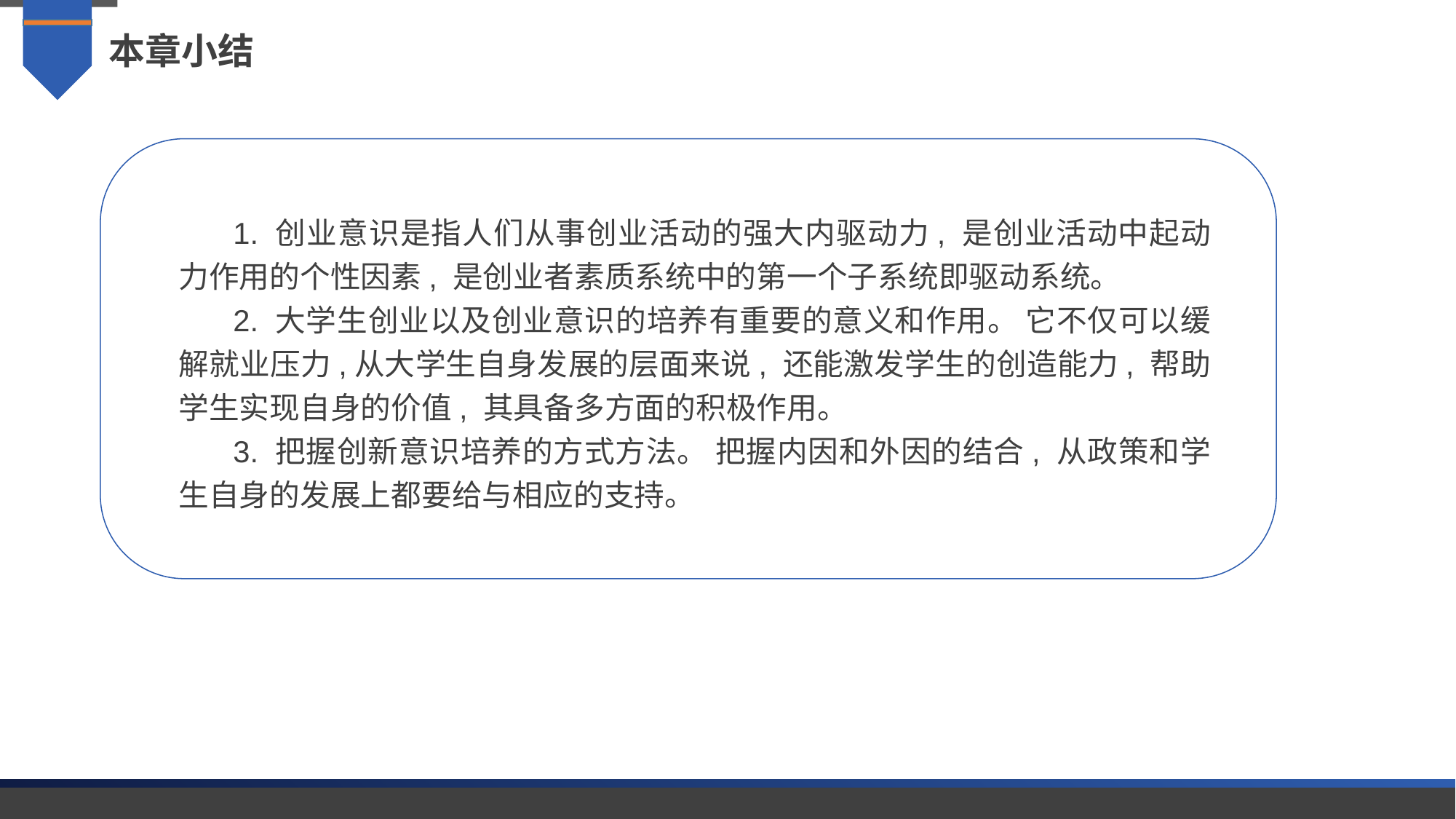

本章小结

1. 创业意识是指人们从事创业活动的强大内驱动力, 是创业活动中起动力作用的个性因素, 是创业者素质系统中的第一个子系统即驱动系统。
2. 大学生创业以及创业意识的培养有重要的意义和作用。 它不仅可以缓解就业压力,从大学生自身发展的层面来说, 还能激发学生的创造能力, 帮助学生实现自身的价值, 其具备多方面的积极作用。
3. 把握创新意识培养的方式方法。 把握内因和外因的结合, 从政策和学生自身的发展上都要给与相应的支持。